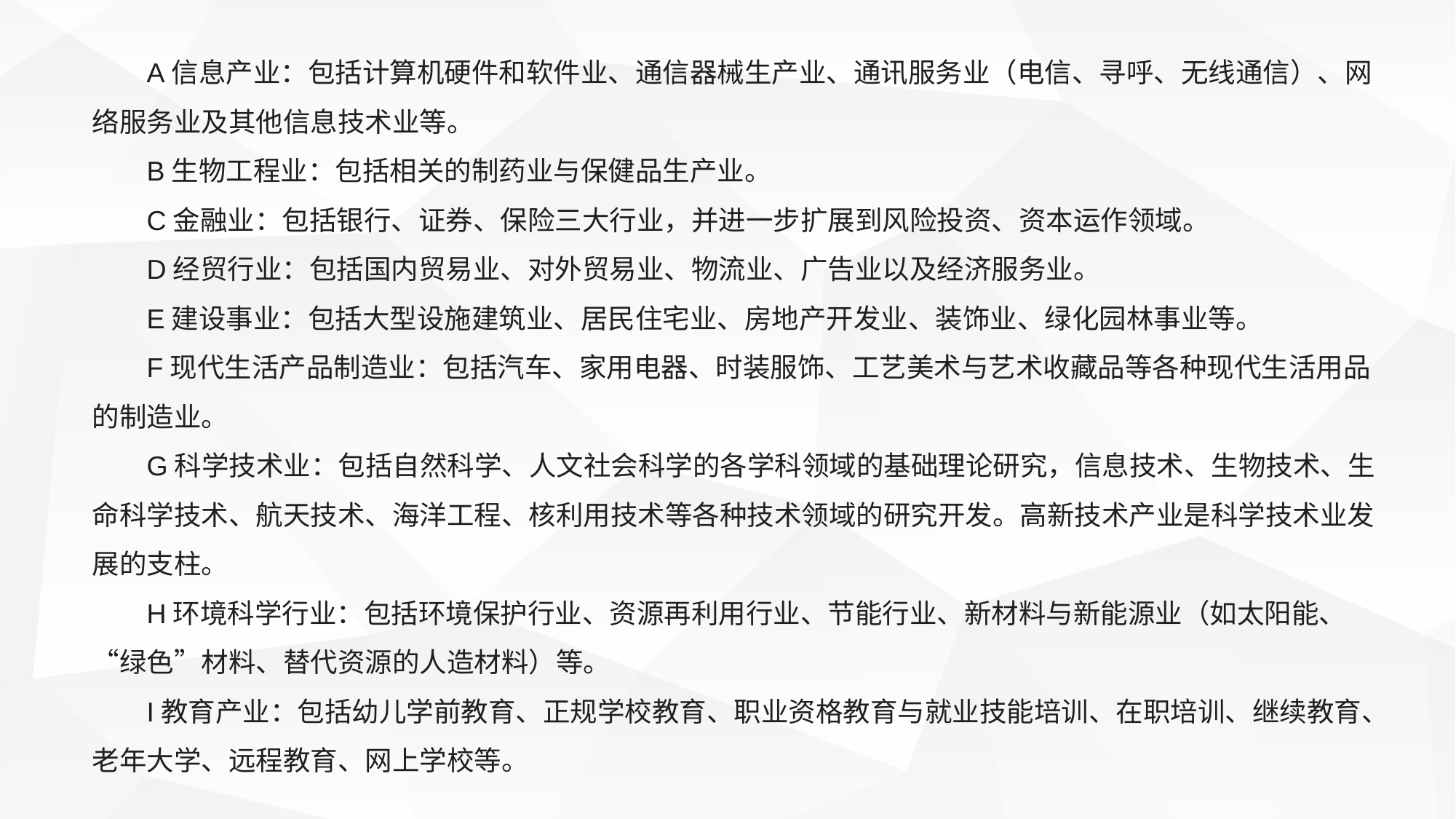

A信息产业：包括计算机硬件和软件业、通信器械生产业、通讯服务业（电信、寻呼、无线通信）、网络服务业及其他信息技术业等。
B生物工程业：包括相关的制药业与保健品生产业。
C金融业：包括银行、证券、保险三大行业，并进一步扩展到风险投资、资本运作领域。
D经贸行业：包括国内贸易业、对外贸易业、物流业、广告业以及经济服务业。
E建设事业：包括大型设施建筑业、居民住宅业、房地产开发业、装饰业、绿化园林事业等。
F现代生活产品制造业：包括汽车、家用电器、时装服饰、工艺美术与艺术收藏品等各种现代生活用品的制造业。
G科学技术业：包括自然科学、人文社会科学的各学科领域的基础理论研究，信息技术、生物技术、生命科学技术、航天技术、海洋工程、核利用技术等各种技术领域的研究开发。高新技术产业是科学技术业发展的支柱。
H环境科学行业：包括环境保护行业、资源再利用行业、节能行业、新材料与新能源业（如太阳能、“绿色”材料、替代资源的人造材料）等。
I教育产业：包括幼儿学前教育、正规学校教育、职业资格教育与就业技能培训、在职培训、继续教育、老年大学、远程教育、网上学校等。